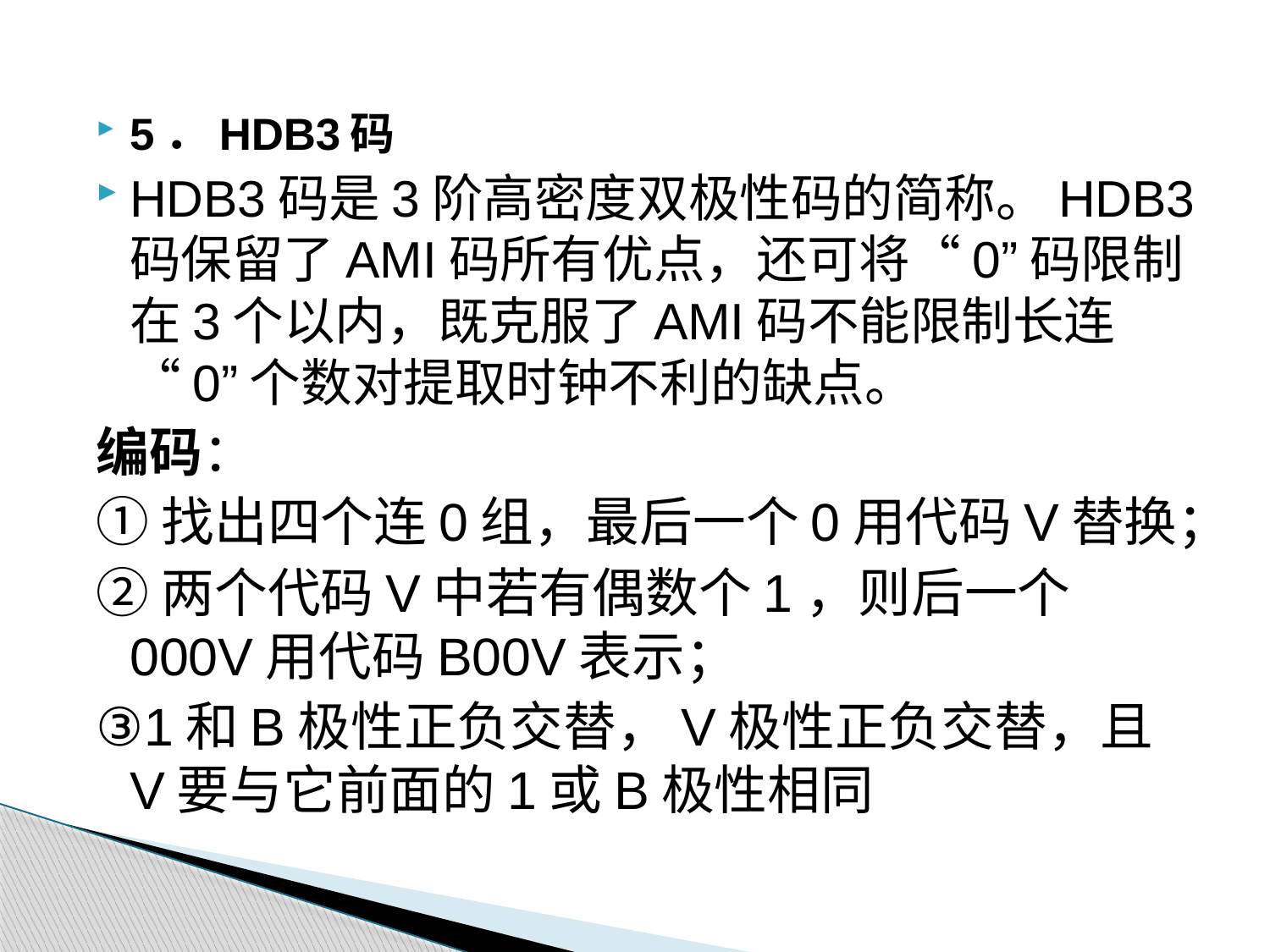

5．HDB3码
HDB3码是3阶高密度双极性码的简称。HDB3码保留了AMI码所有优点，还可将“0”码限制在3个以内，既克服了AMI码不能限制长连“0”个数对提取时钟不利的缺点。
编码：
①找出四个连0组，最后一个0用代码V替换；
②两个代码V中若有偶数个1，则后一个000V用代码B00V表示；
③1和B极性正负交替，V极性正负交替，且V要与它前面的1或B极性相同